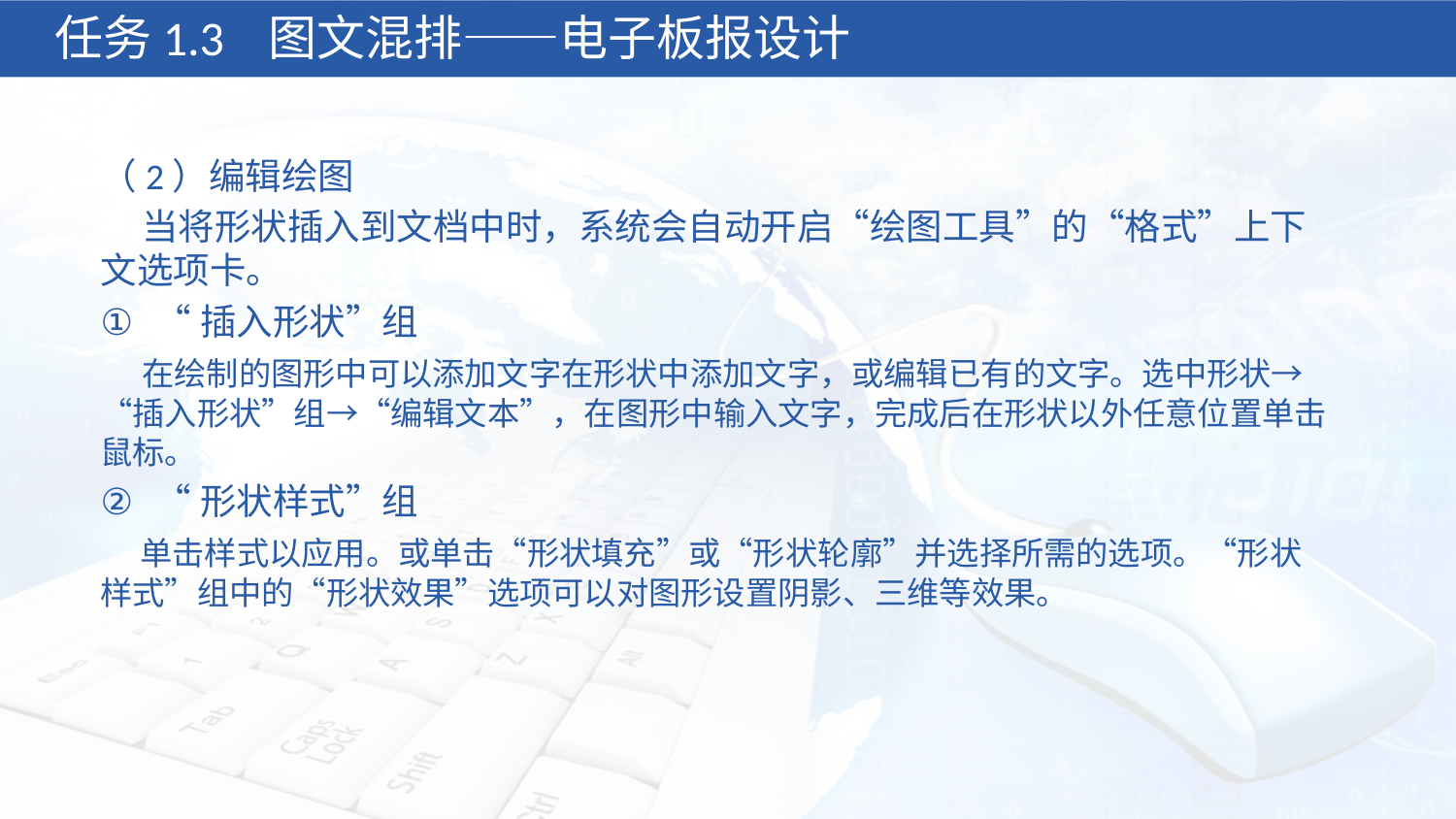

任务1.3   图文混排——电子板报设计
（2）编辑绘图
    当将形状插入到文档中时，系统会自动开启“绘图工具”的“格式”上下文选项卡。
“插入形状”组
    在绘制的图形中可以添加文字在形状中添加文字，或编辑已有的文字。选中形状→“插入形状”组→“编辑文本”，在图形中输入文字，完成后在形状以外任意位置单击鼠标。
“形状样式”组
    单击样式以应用。或单击“形状填充”或“形状轮廓”并选择所需的选项。“形状样式”组中的“形状效果”选项可以对图形设置阴影、三维等效果。